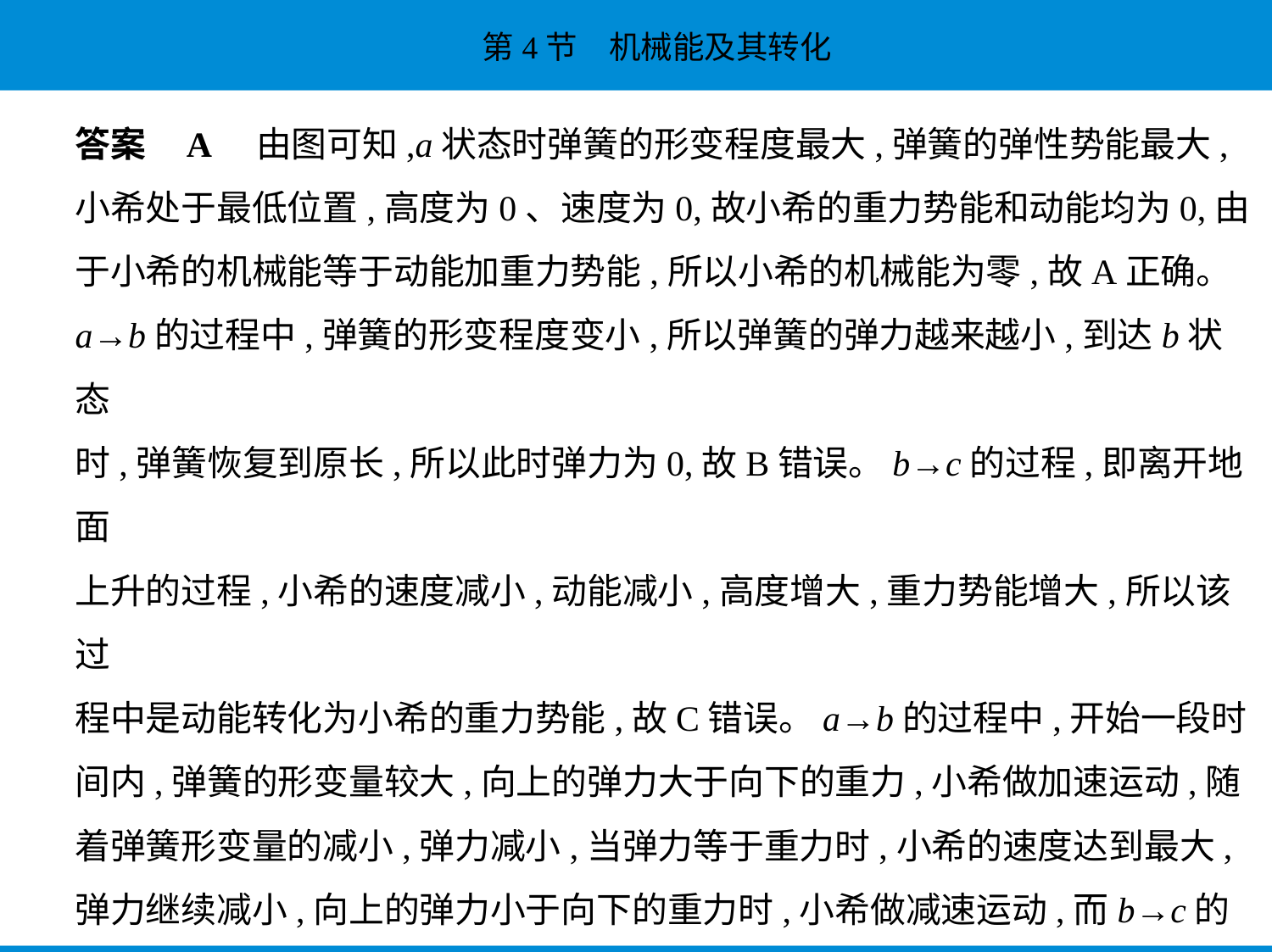

答案    A　由图可知,a状态时弹簧的形变程度最大,弹簧的弹性势能最大,
小希处于最低位置,高度为0、速度为0,故小希的重力势能和动能均为0,由
于小希的机械能等于动能加重力势能,所以小希的机械能为零,故A正确。
a→b的过程中,弹簧的形变程度变小,所以弹簧的弹力越来越小,到达b状态
时,弹簧恢复到原长,所以此时弹力为0,故B错误。b→c的过程,即离开地面
上升的过程,小希的速度减小,动能减小,高度增大,重力势能增大,所以该过
程中是动能转化为小希的重力势能,故C错误。a→b的过程中,开始一段时
间内,弹簧的形变量较大,向上的弹力大于向下的重力,小希做加速运动,随
着弹簧形变量的减小,弹力减小,当弹力等于重力时,小希的速度达到最大,
弹力继续减小,向上的弹力小于向下的重力时,小希做减速运动,而b→c的
过程中,小希在重力作用下做减速运动,所以,a→c的过程中,小希先加速后
减速,在b状态时速度并不是最大(此时只受重力作用,处于减速阶段),故D
错误。